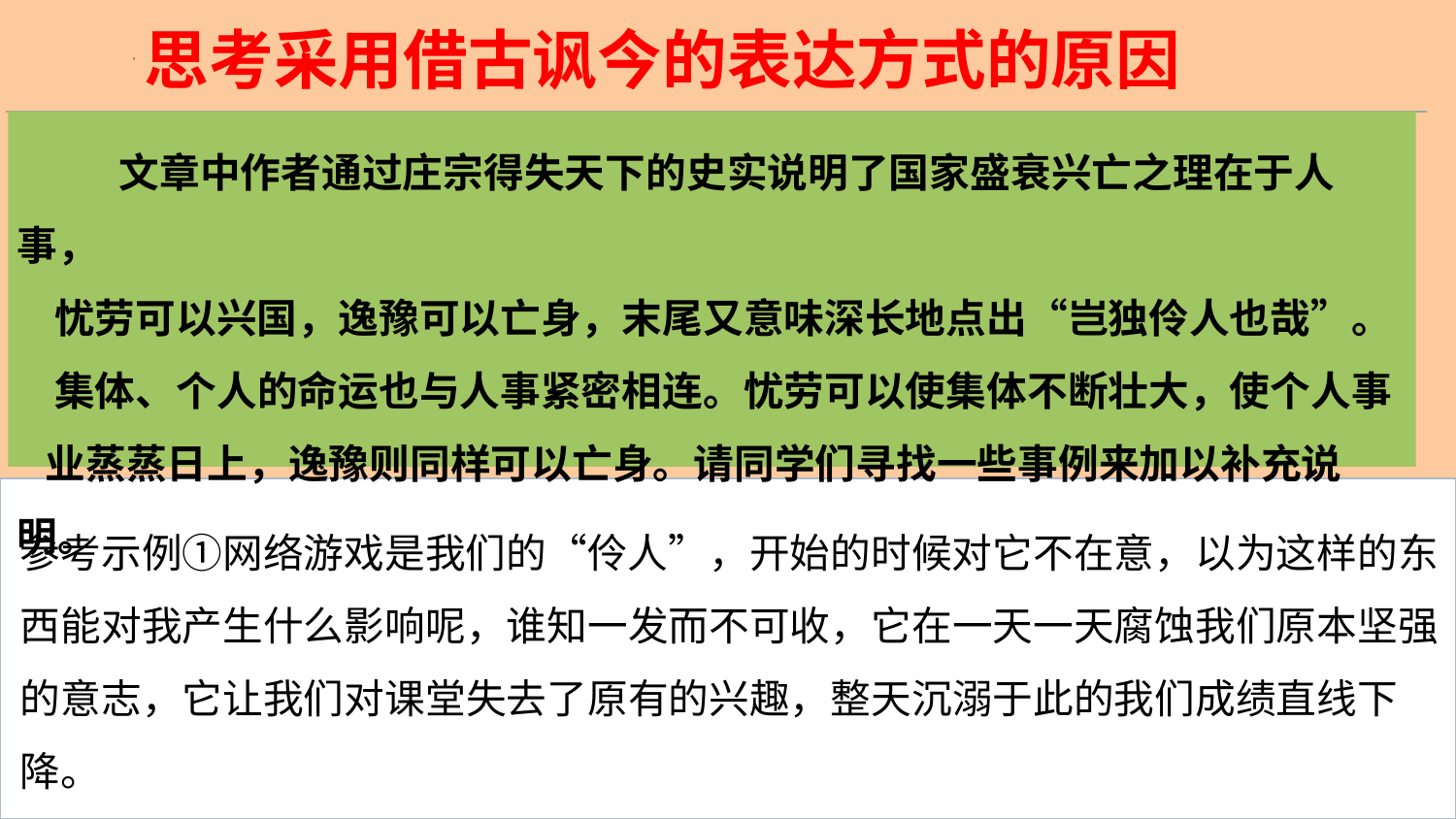

思考采用借古讽今的表达方式的原因

          文章中作者通过庄宗得失天下的史实说明了国家盛衰兴亡之理在于人事，
   忧劳可以兴国，逸豫可以亡身，末尾又意味深长地点出“岂独伶人也哉”。
   集体、个人的命运也与人事紧密相连。忧劳可以使集体不断壮大，使个人事
  业蒸蒸日上，逸豫则同样可以亡身。请同学们寻找一些事例来加以补充说明。

参考示例①网络游戏是我们的“伶人”，开始的时候对它不在意，以为这样的东西能对我产生什么影响呢，谁知一发而不可收，它在一天一天腐蚀我们原本坚强的意志，它让我们对课堂失去了原有的兴趣，整天沉溺于此的我们成绩直线下降。